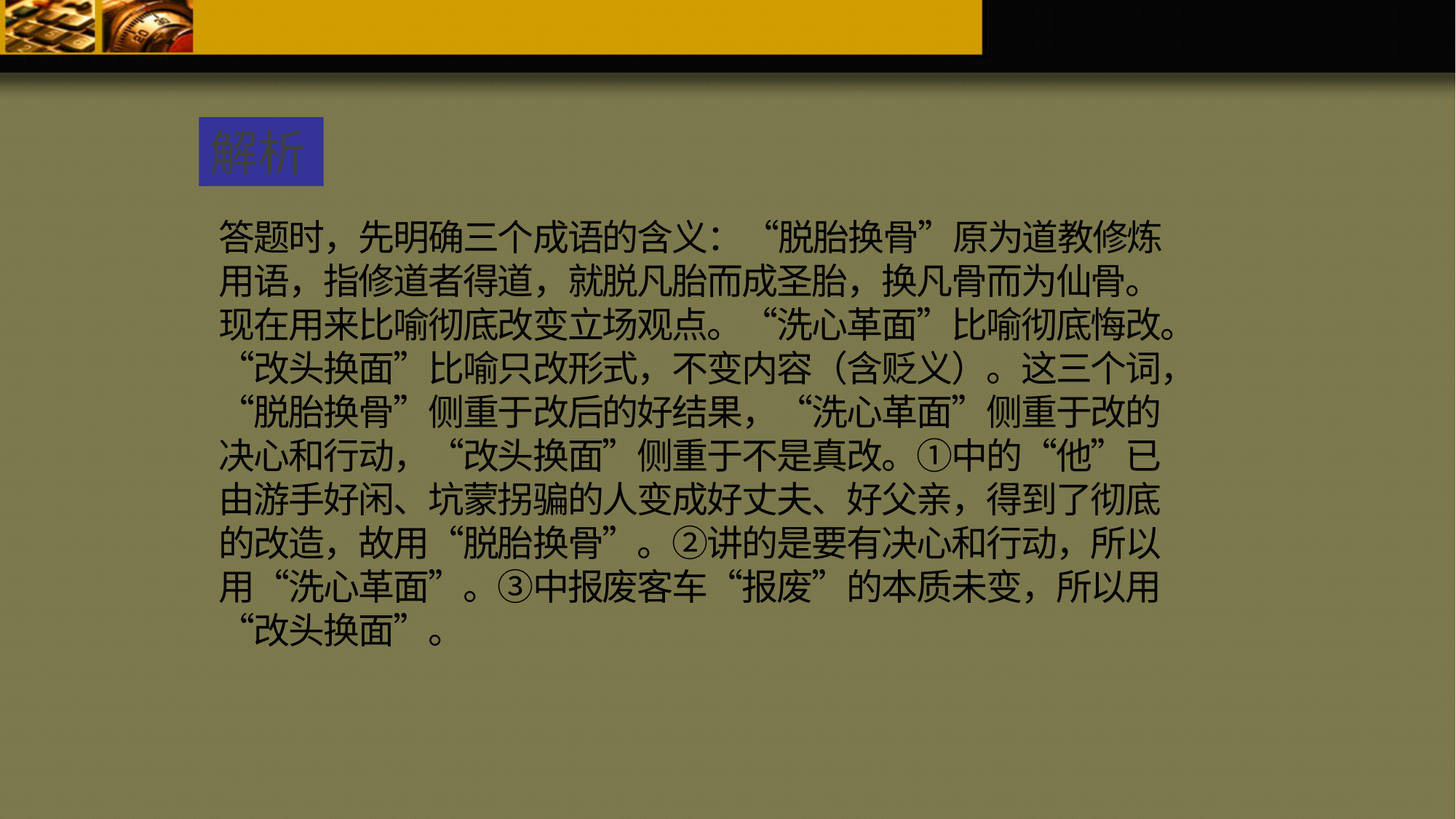

解析
答题时，先明确三个成语的含义：“脱胎换骨”原为道教修炼用语，指修道者得道，就脱凡胎而成圣胎，换凡骨而为仙骨。现在用来比喻彻底改变立场观点。“洗心革面”比喻彻底悔改。“改头换面”比喻只改形式，不变内容（含贬义）。这三个词，“脱胎换骨”侧重于改后的好结果，“洗心革面”侧重于改的决心和行动，“改头换面”侧重于不是真改。①中的“他”已由游手好闲、坑蒙拐骗的人变成好丈夫、好父亲，得到了彻底的改造，故用“脱胎换骨”。②讲的是要有决心和行动，所以用“洗心革面”。③中报废客车“报废”的本质未变，所以用“改头换面”。